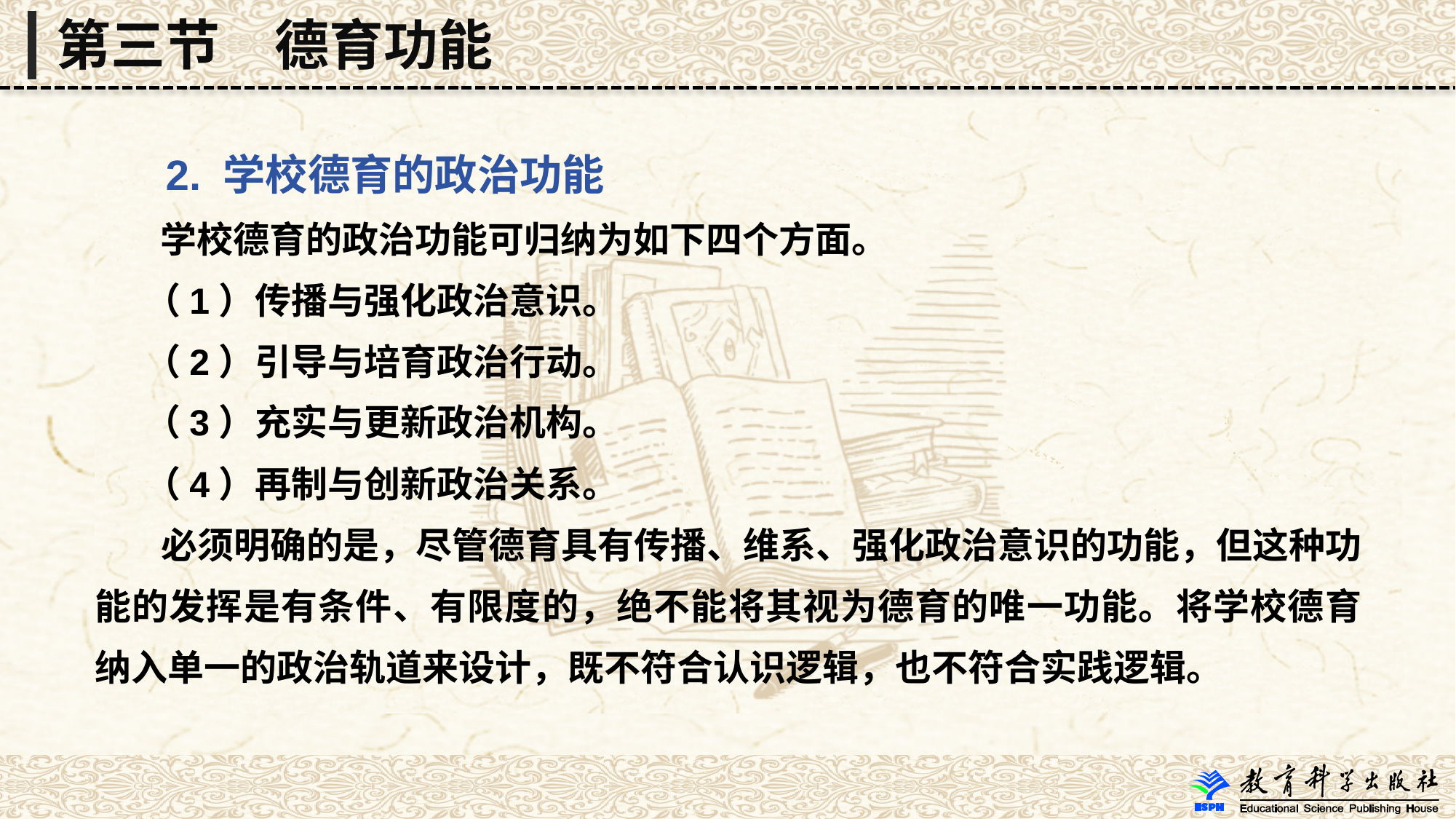

第三节　德育功能
      2. 学校德育的政治功能
       学校德育的政治功能可归纳为如下四个方面。
     （1）传播与强化政治意识。
     （2）引导与培育政治行动。
     （3）充实与更新政治机构。
     （4）再制与创新政治关系。
       必须明确的是，尽管德育具有传播、维系、强化政治意识的功能，但这种功能的发挥是有条件、有限度的，绝不能将其视为德育的唯一功能。将学校德育纳入单一的政治轨道来设计，既不符合认识逻辑，也不符合实践逻辑。